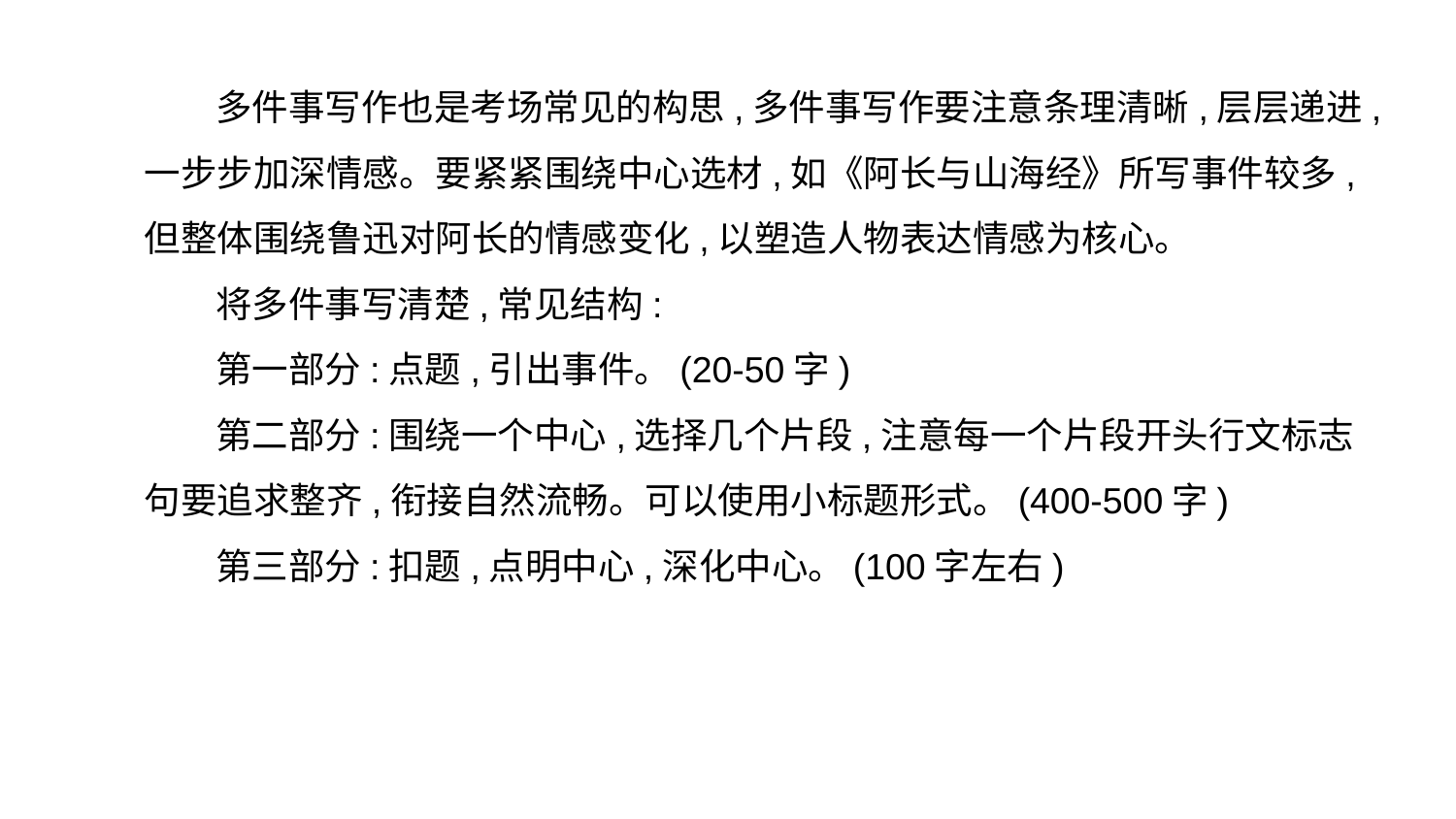

多件事写作也是考场常见的构思,多件事写作要注意条理清晰,层层递进,一步步加深情感。要紧紧围绕中心选材,如《阿长与山海经》所写事件较多,但整体围绕鲁迅对阿长的情感变化,以塑造人物表达情感为核心。
将多件事写清楚,常见结构:
第一部分:点题,引出事件。(20-50字)
第二部分:围绕一个中心,选择几个片段,注意每一个片段开头行文标志句要追求整齐,衔接自然流畅。可以使用小标题形式。(400-500字)
第三部分:扣题,点明中心,深化中心。(100字左右)